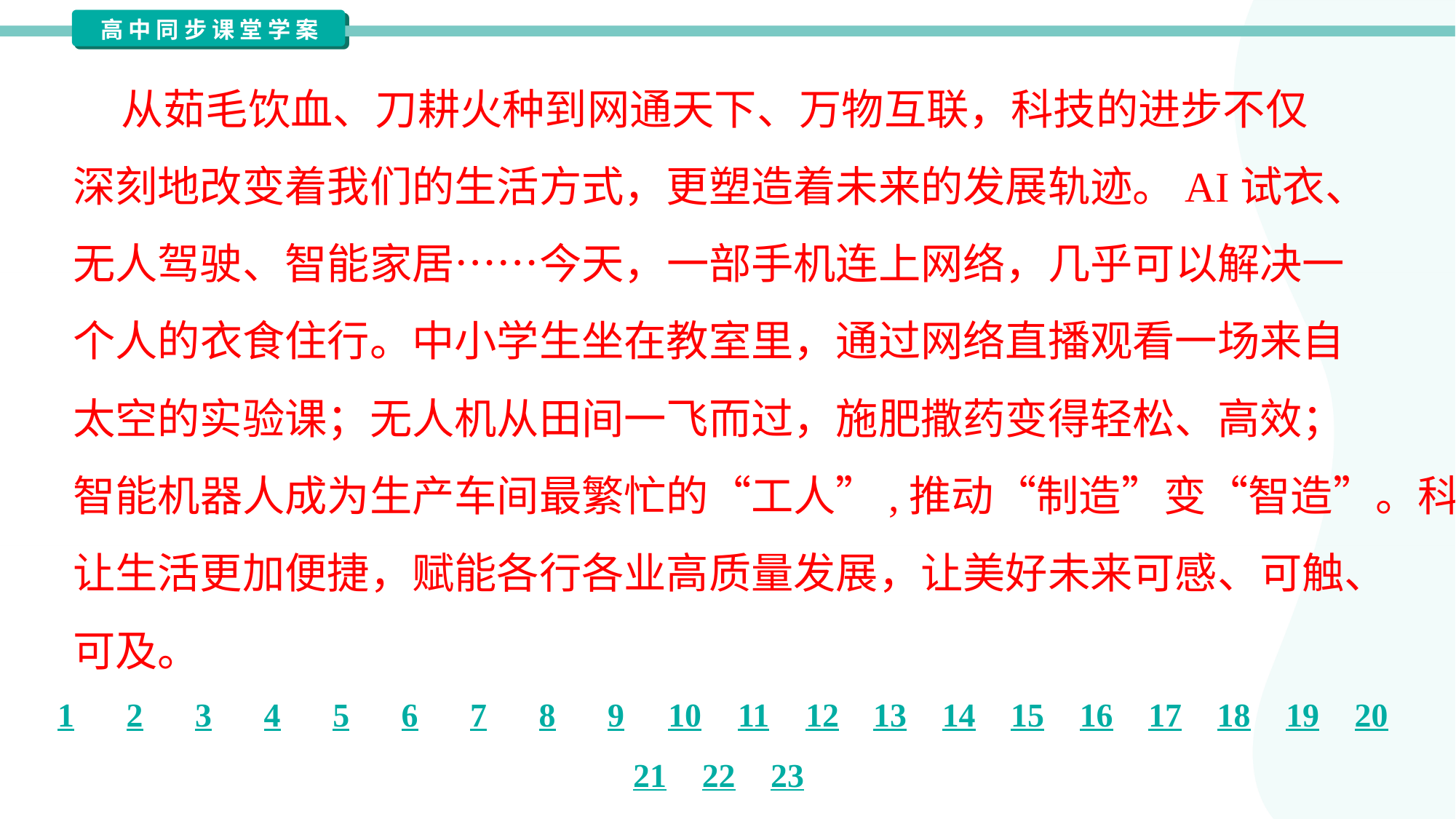

从茹毛饮血、刀耕火种到网通天下、万物互联，科技的进步不仅
深刻地改变着我们的生活方式，更塑造着未来的发展轨迹。AI试衣、
无人驾驶、智能家居……今天，一部手机连上网络，几乎可以解决一
个人的衣食住行。中小学生坐在教室里，通过网络直播观看一场来自
太空的实验课；无人机从田间一飞而过，施肥撒药变得轻松、高效；
智能机器人成为生产车间最繁忙的“工人”,推动“制造”变“智造”。科技
让生活更加便捷，赋能各行各业高质量发展，让美好未来可感、可触、
可及。